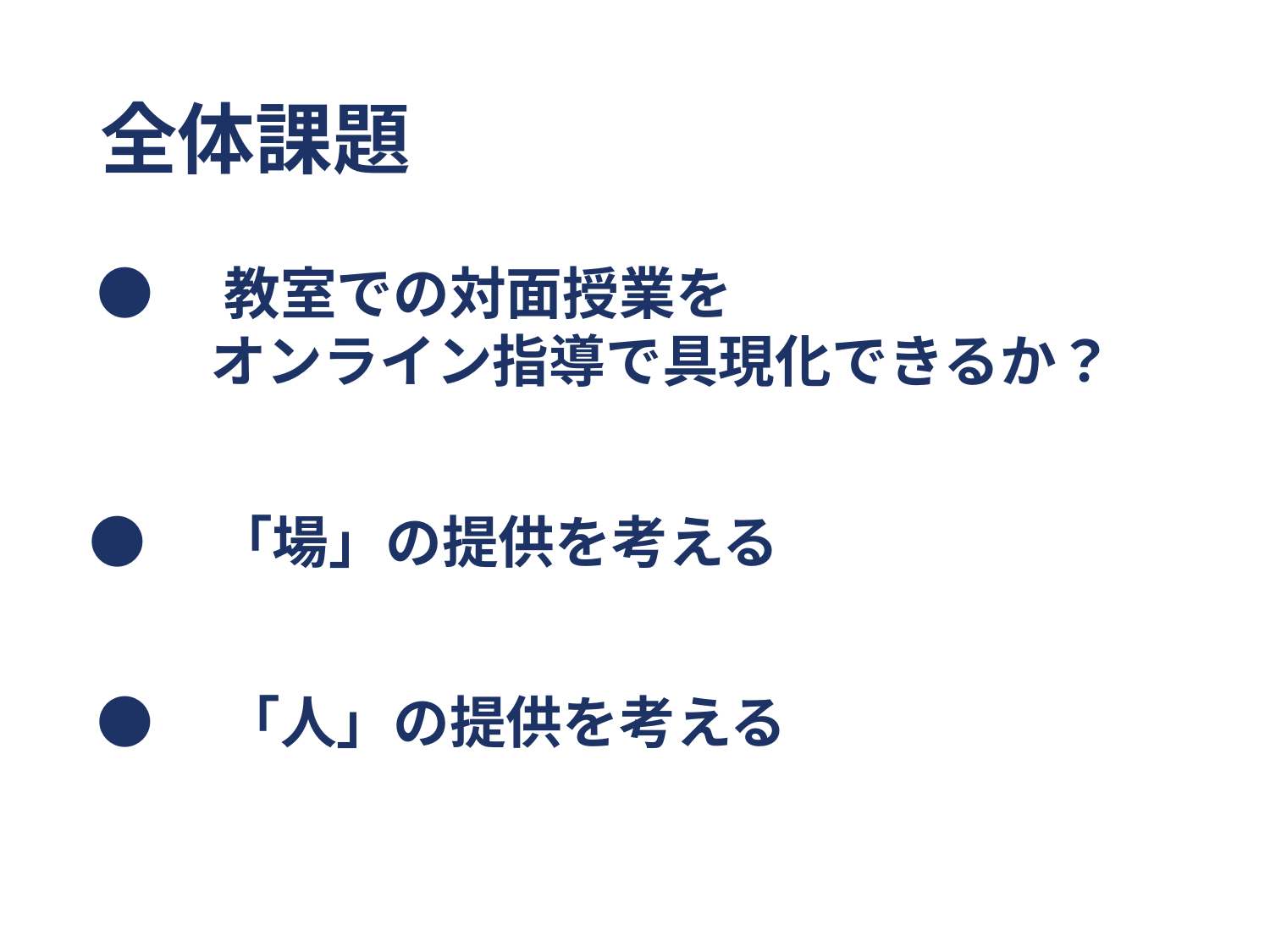

# 全体課題
●　教室での対面授業を
　　オンライン指導で具現化できるか？
●　「場」の提供を考える
●　「人」の提供を考える